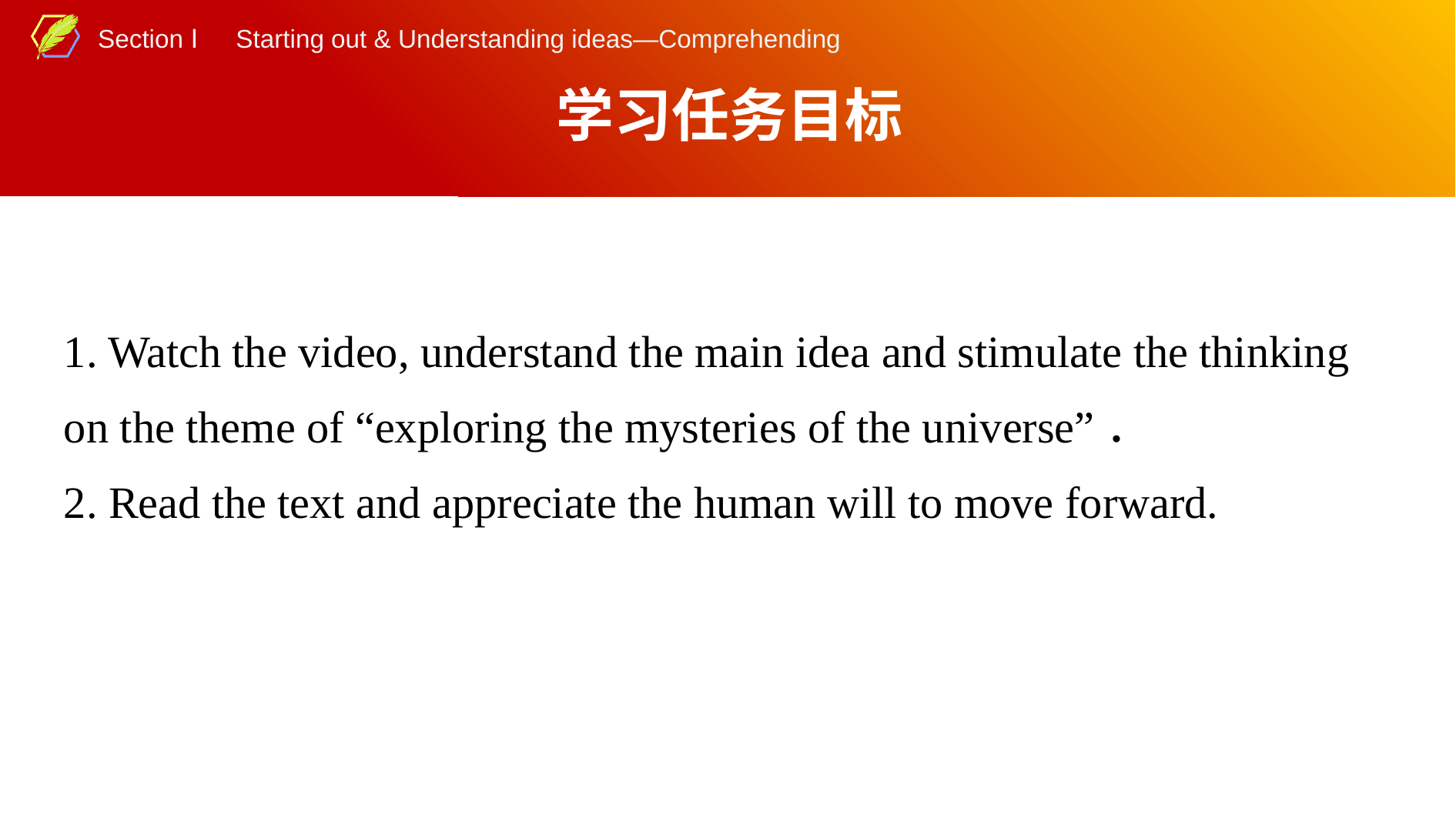

学习任务目标
1. Watch the video, understand the main idea and stimulate the thinking on the theme of “exploring the mysteries of the universe”．
2. Read the text and appreciate the human will to move forward.